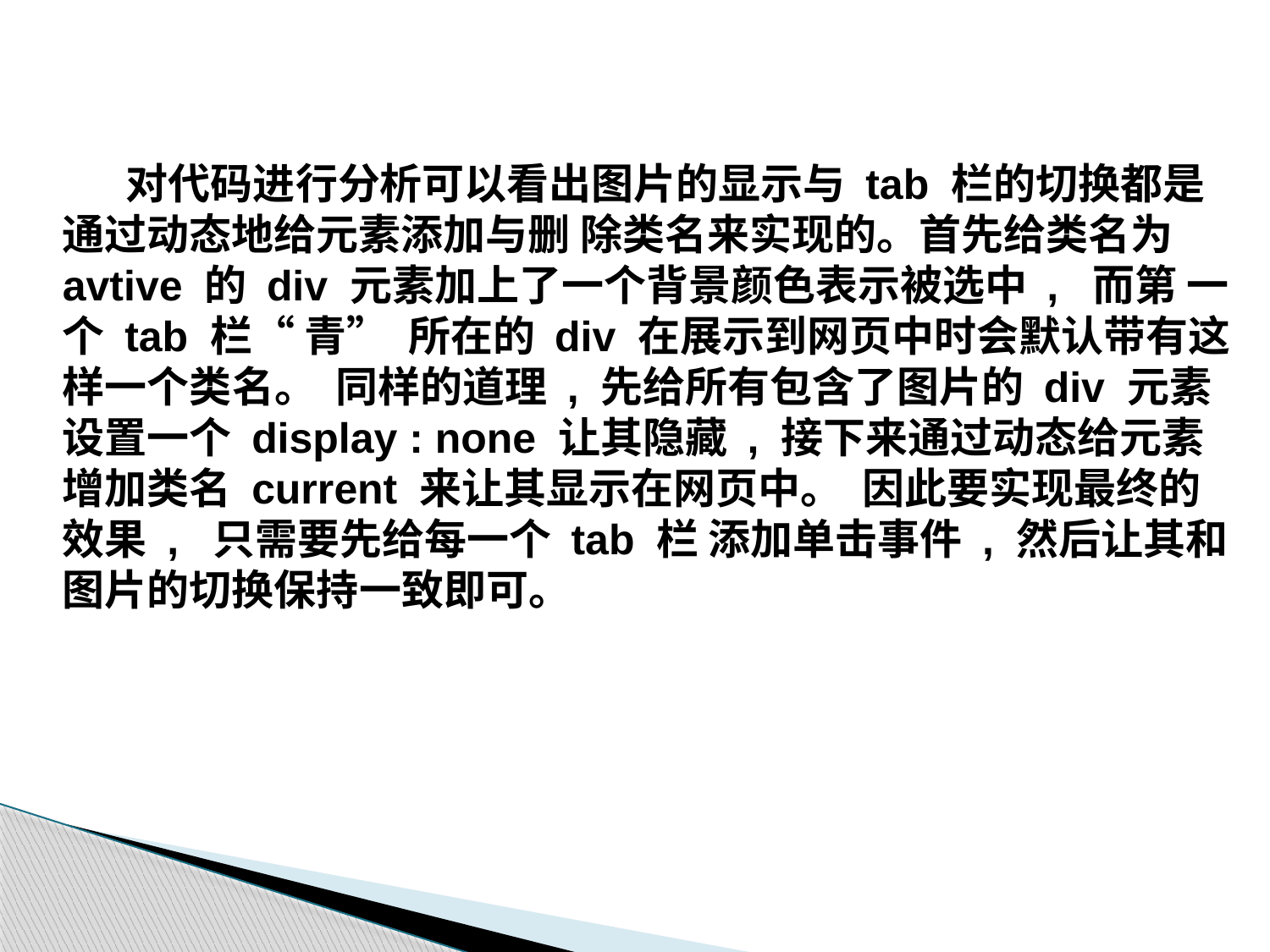

对代码进行分析可以看出图片的显示与 tab 栏的切换都是通过动态地给元素添加与删 除类名来实现的。首先给类名为 avtive 的 div 元素加上了一个背景颜色表示被选中 ,  而第 一个 tab 栏“ 青”  所在的 div 在展示到网页中时会默认带有这样一个类名。  同样的道理 , 先给所有包含了图片的 div 元素设置一个 display : none 让其隐藏 , 接下来通过动态给元素 增加类名 current 来让其显示在网页中。  因此要实现最终的效果 ,  只需要先给每一个 tab 栏 添加单击事件 , 然后让其和图片的切换保持一致即可。